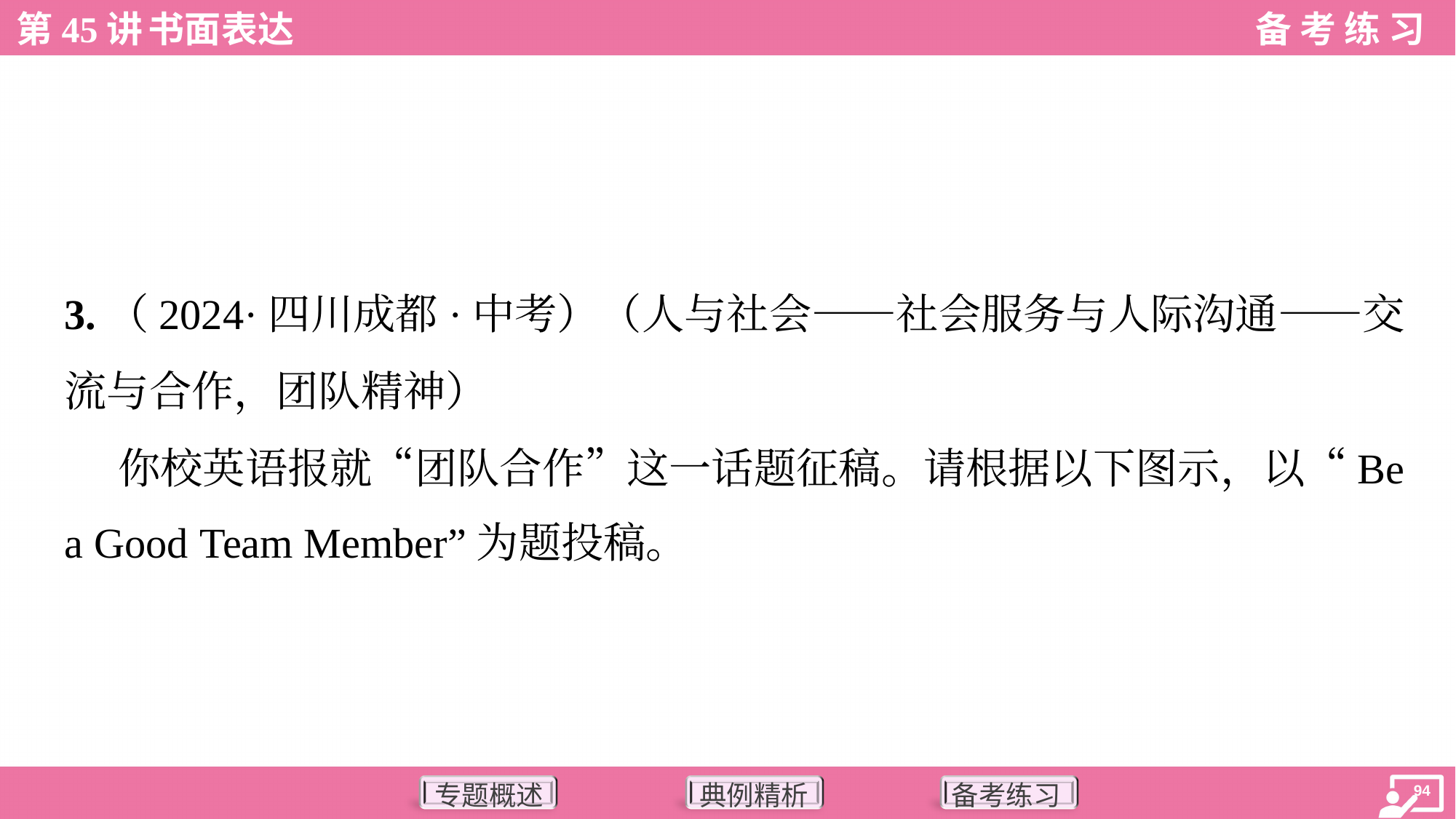

3.（2024·四川成都·中考）（人与社会——社会服务与人际沟通——交
流与合作，团队精神）
    你校英语报就“团队合作”这一话题征稿。请根据以下图示，以“Be
a Good Team Member”为题投稿。